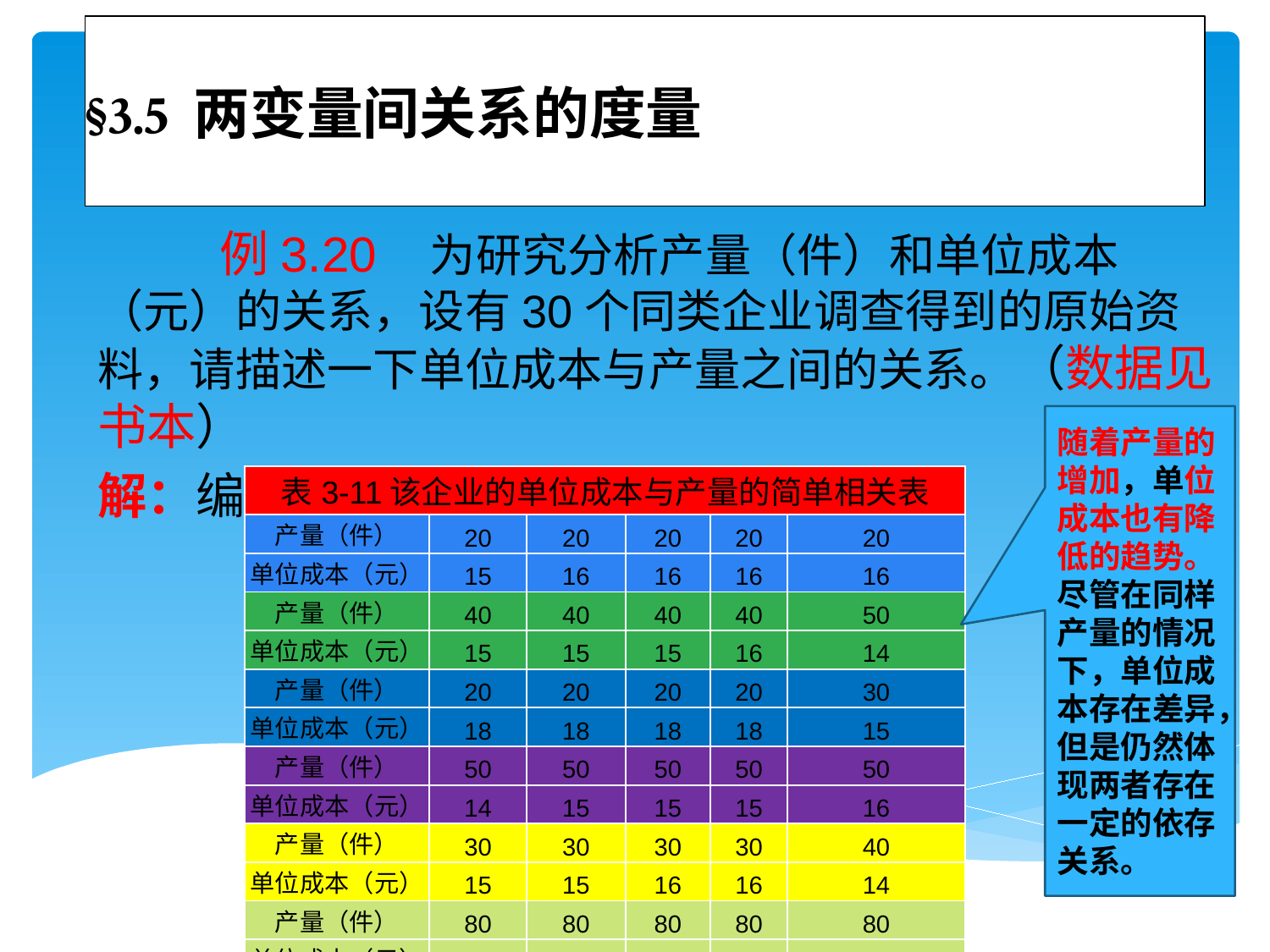

# §3.5 两变量间关系的度量
          例3.20   为研究分析产量（件）和单位成本（元）的关系，设有30个同类企业调查得到的原始资料，请描述一下单位成本与产量之间的关系。（数据见书本）
解：编制如下简单相关表：

随着产量的增加，单位成本也有降低的趋势。尽管在同样产量的情况下，单位成本存在差异，但是仍然体现两者存在一定的依存关系。
| 表3-11该企业的单位成本与产量的简单相关表 |  |  |  |  |  |
| --- | --- | --- | --- | --- | --- |
| 产量（件） | 20 | 20 | 20 | 20 | 20 |
| 单位成本（元） | 15 | 16 | 16 | 16 | 16 |
| 产量（件） | 40 | 40 | 40 | 40 | 50 |
| 单位成本（元） | 15 | 15 | 15 | 16 | 14 |
| 产量（件） | 20 | 20 | 20 | 20 | 30 |
| 单位成本（元） | 18 | 18 | 18 | 18 | 15 |
| 产量（件） | 50 | 50 | 50 | 50 | 50 |
| 单位成本（元） | 14 | 15 | 15 | 15 | 16 |
| 产量（件） | 30 | 30 | 30 | 30 | 40 |
| 单位成本（元） | 15 | 15 | 16 | 16 | 14 |
| 产量（件） | 80 | 80 | 80 | 80 | 80 |
| 单位成本（元） | 14 | 14 | 14 | 14 | 15 |